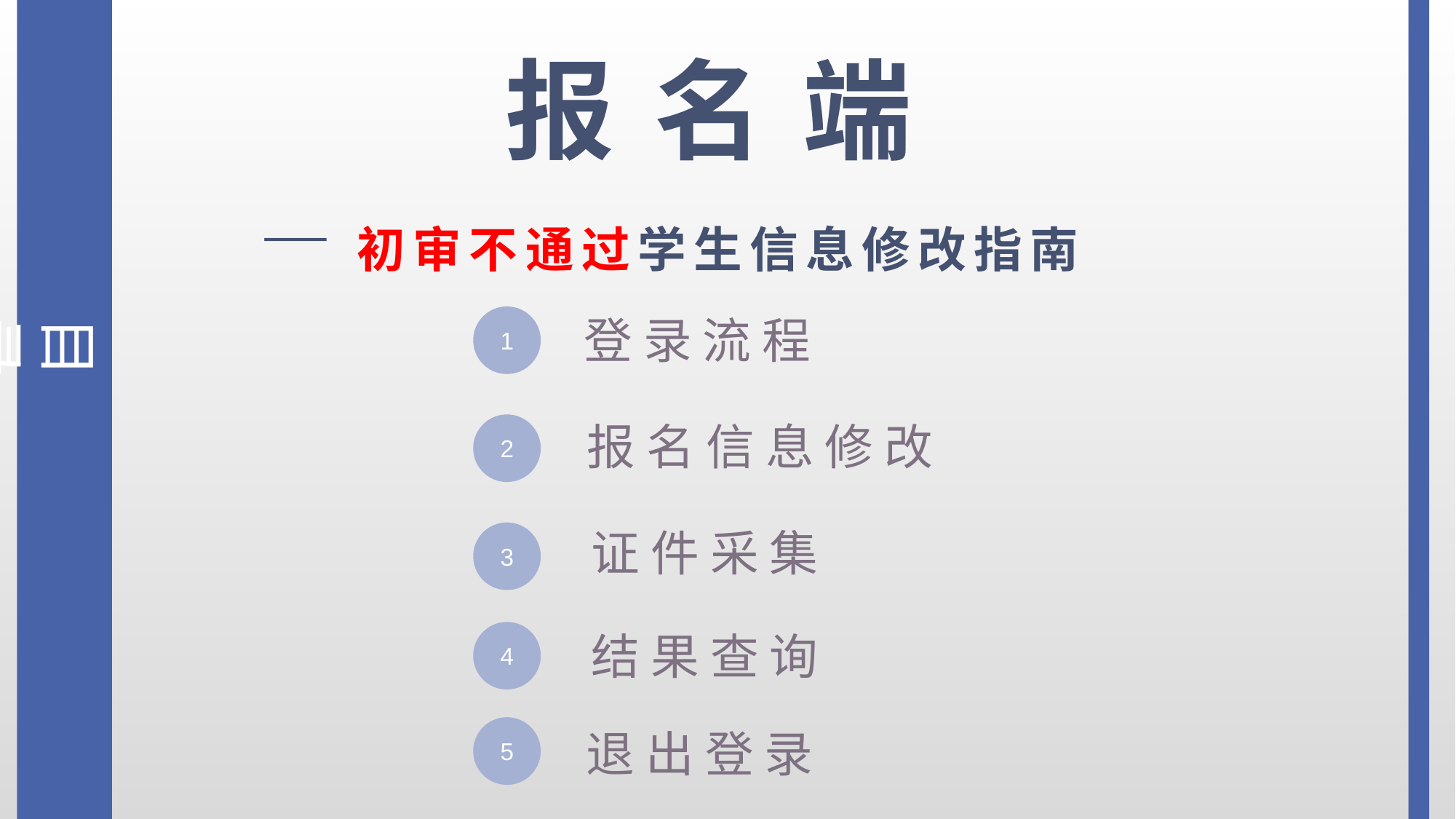

报 名 端
     —初审不通过学生信息修改指南
登 录 流 程
目录
1
报 名 信 息 修 改
2
证 件 采 集
3
结 果 查 询
4
5
退 出 登 录